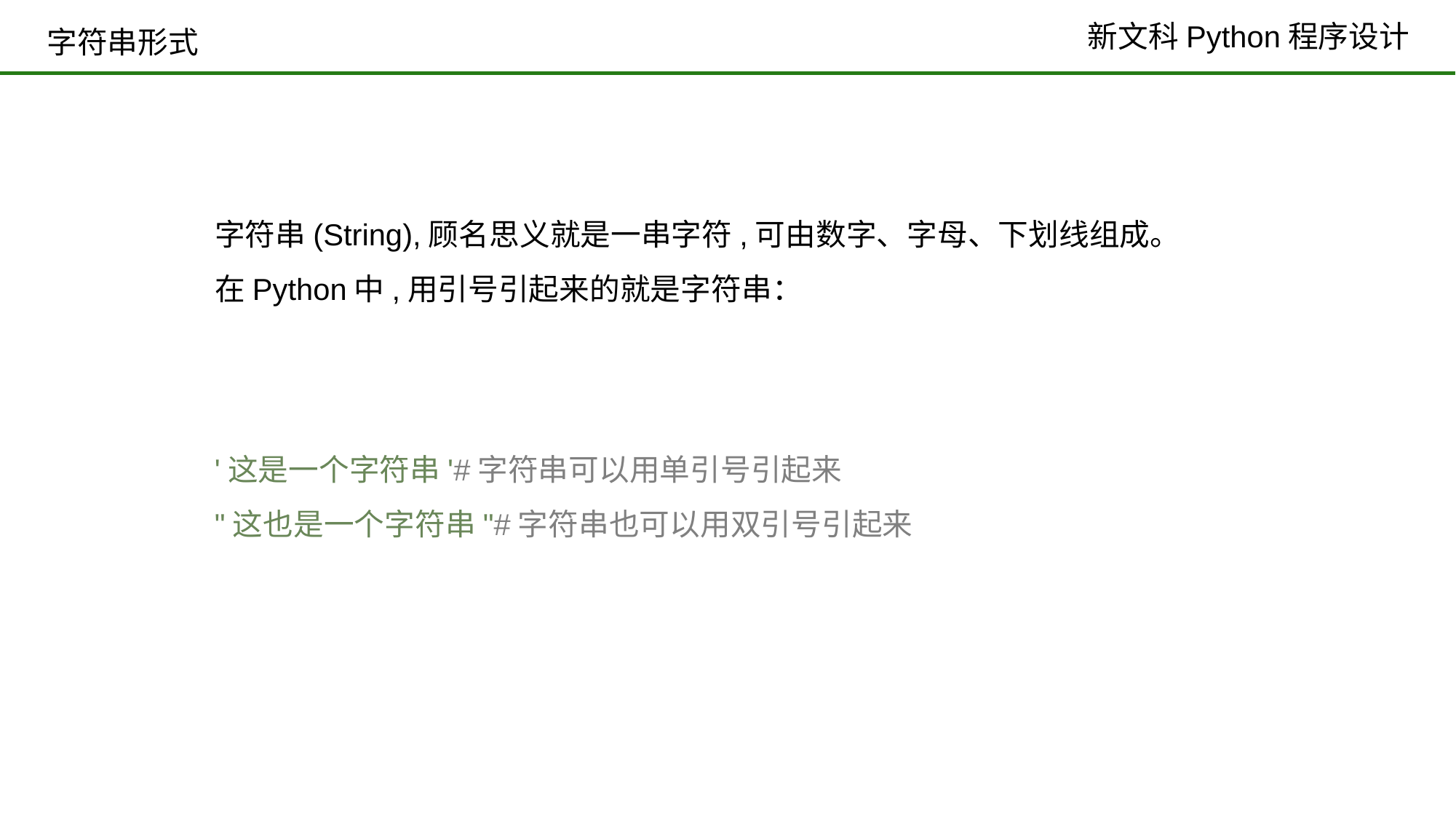

字符串形式
字符串(String),顾名思义就是一串字符,可由数字、字母、下划线组成。在Python中,用引号引起来的就是字符串：
'这是一个字符串'#字符串可以用单引号引起来
"这也是一个字符串"#字符串也可以用双引号引起来